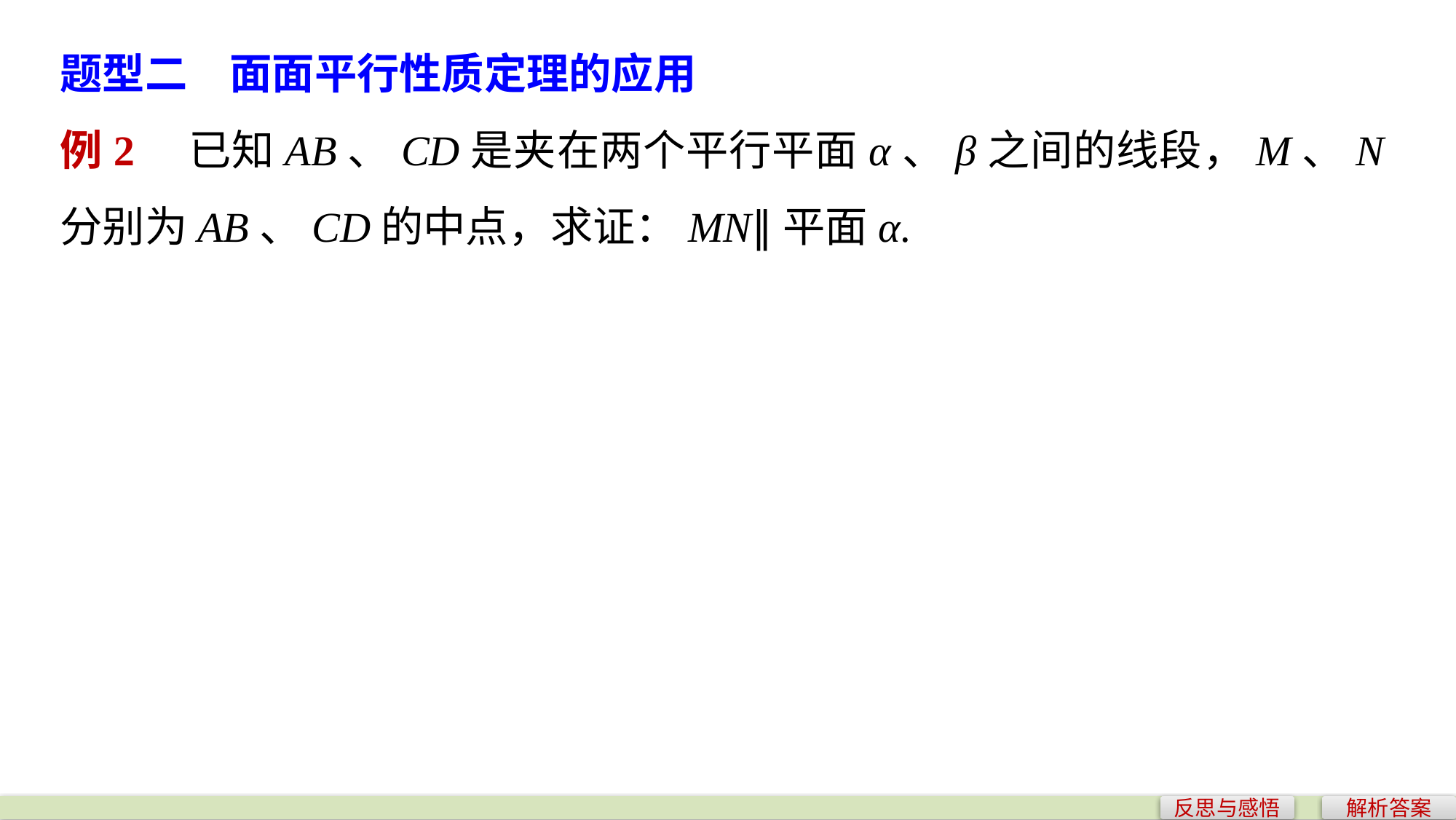

题型二　面面平行性质定理的应用
例2　已知AB、CD是夹在两个平行平面α、β之间的线段，M、N分别为AB、CD的中点，求证：MN∥平面α.
反思与感悟
解析答案